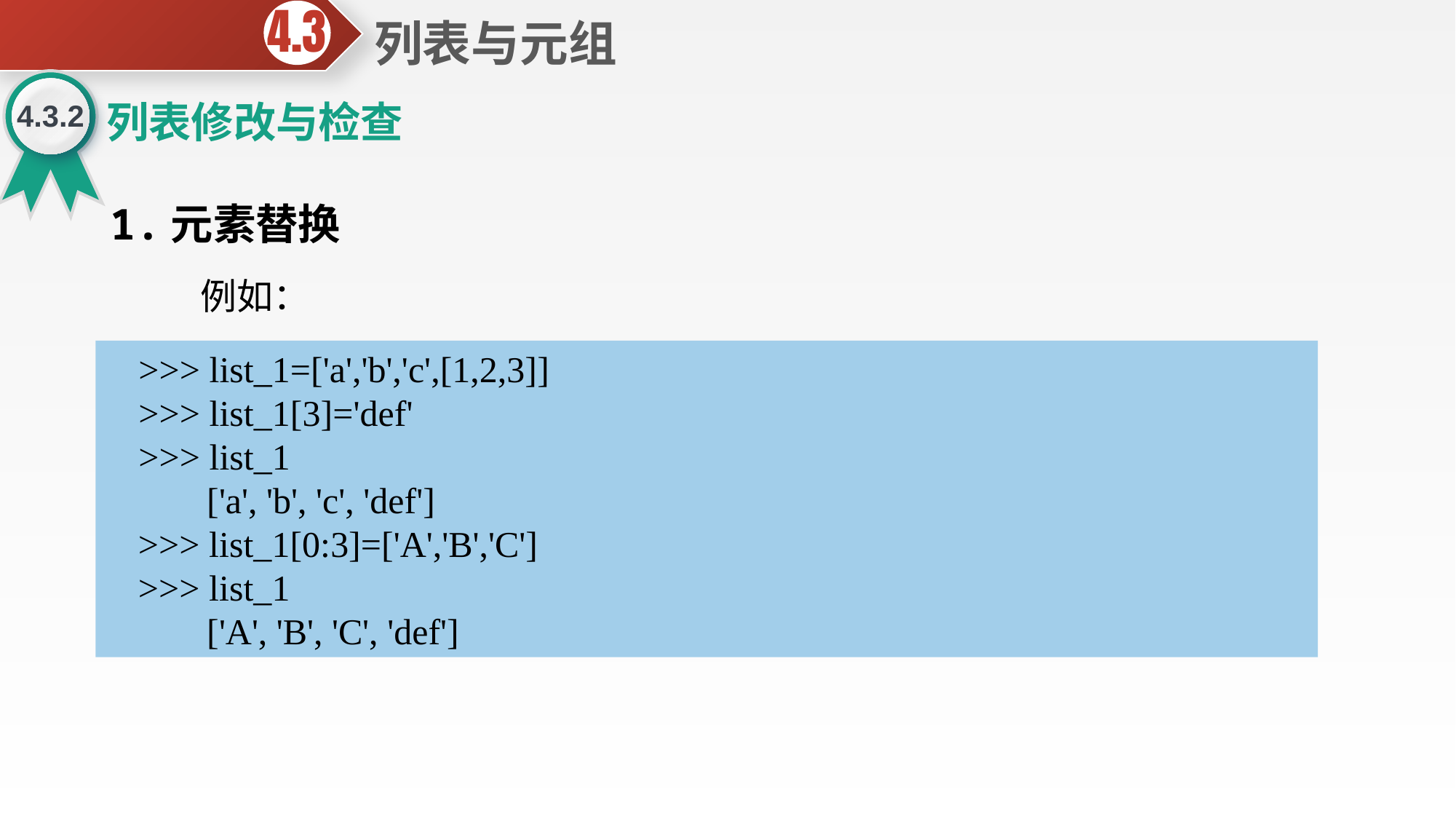

列表与元组

4.3

4.3.2
列表修改与检查
1.元素替换
          例如：
>>> list_1=['a','b','c',[1,2,3]]
>>> list_1[3]='def'
>>> list_1
    ['a', 'b', 'c', 'def']
>>> list_1[0:3]=['A','B','C']
>>> list_1
    ['A', 'B', 'C', 'def']